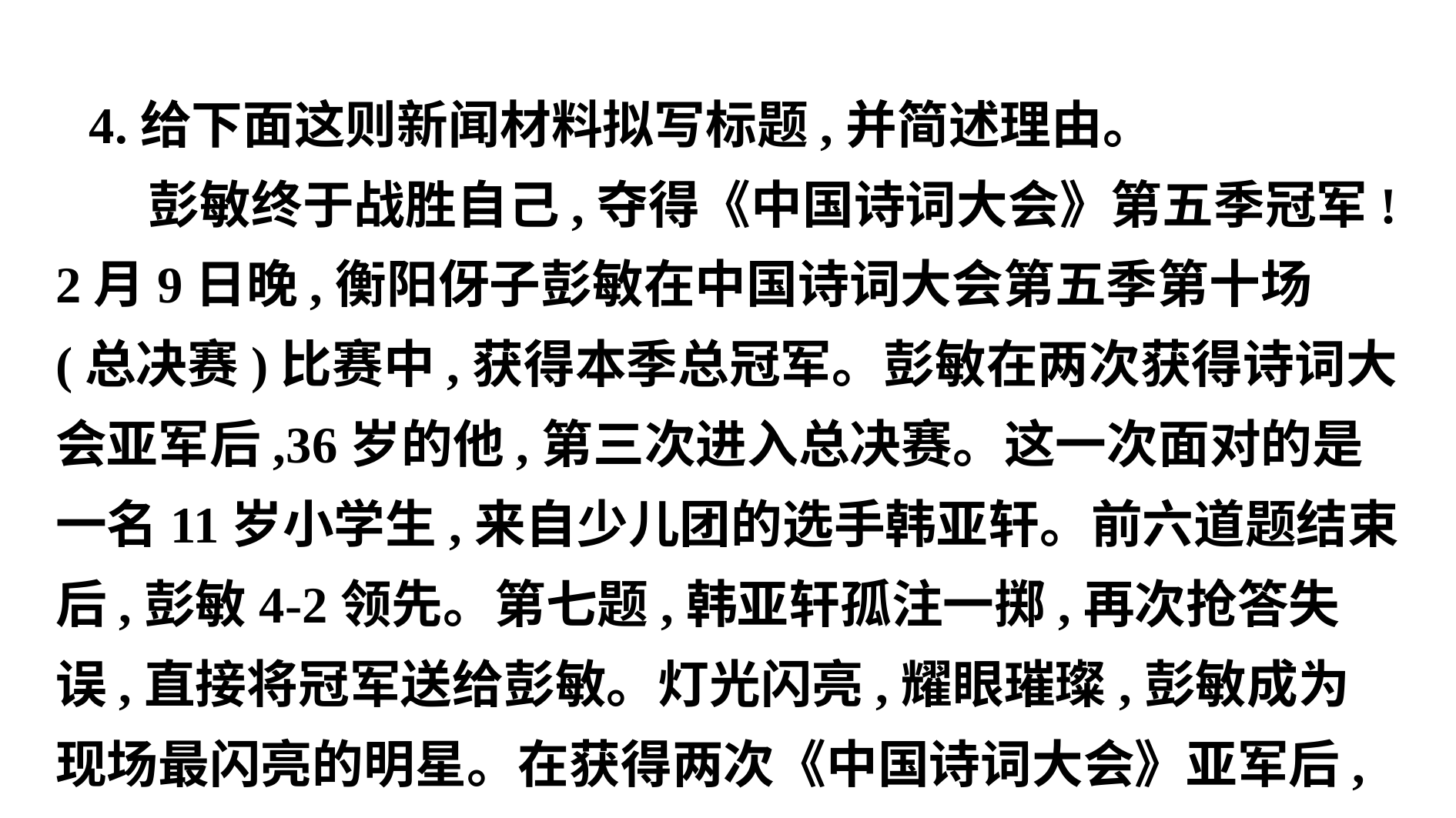

4.给下面这则新闻材料拟写标题,并简述理由。
    彭敏终于战胜自己,夺得《中国诗词大会》第五季冠军! 2月9日晚,衡阳伢子彭敏在中国诗词大会第五季第十场(总决赛)比赛中,获得本季总冠军。彭敏在两次获得诗词大会亚军后,36岁的他,第三次进入总决赛。这一次面对的是一名11岁小学生,来自少儿团的选手韩亚轩。前六道题结束后,彭敏4-2领先。第七题,韩亚轩孤注一掷,再次抢答失误,直接将冠军送给彭敏。灯光闪亮,耀眼璀璨,彭敏成为现场最闪亮的明星。在获得两次《中国诗词大会》亚军后,他终于拿到了冠军。